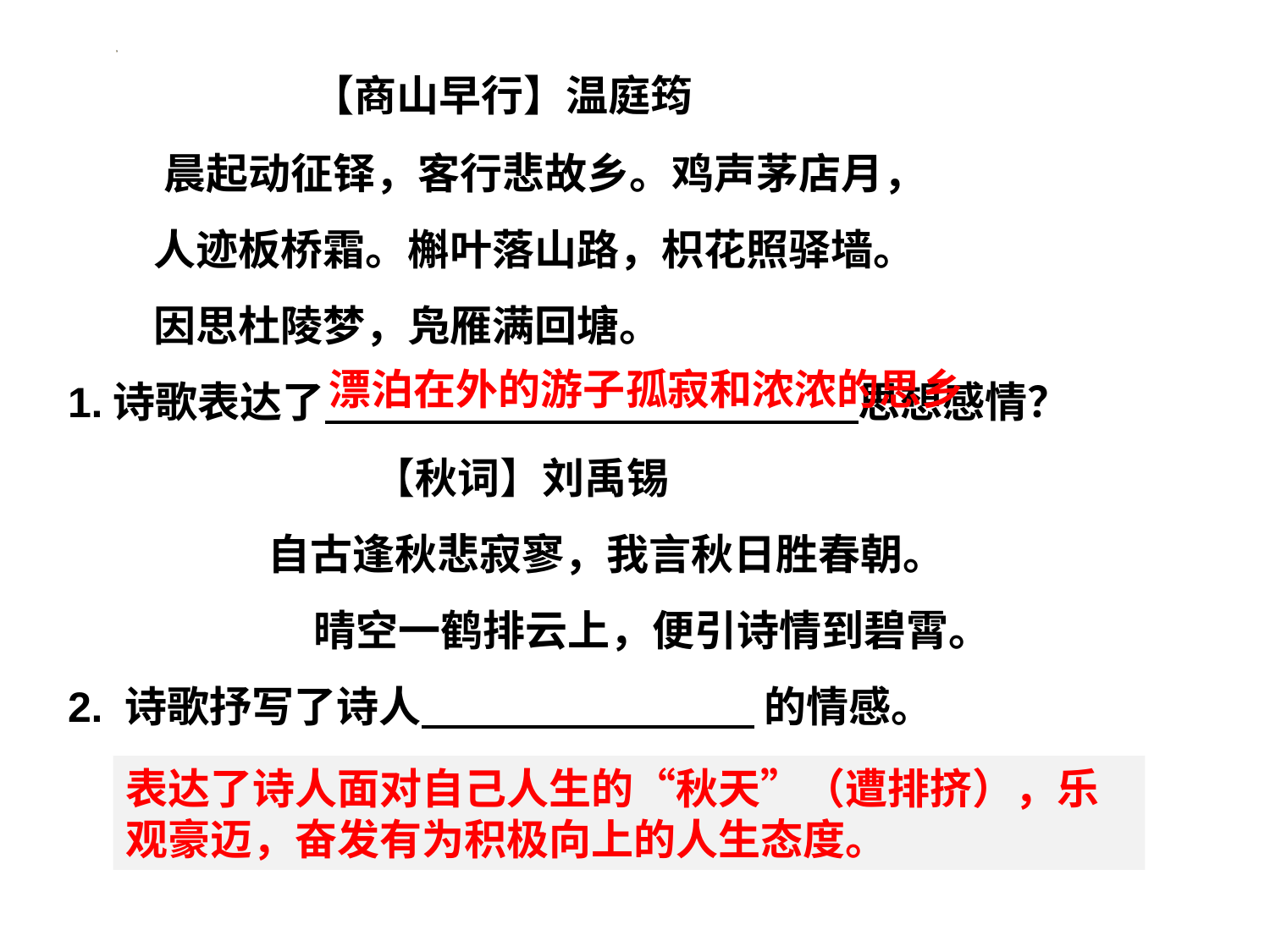

【商山早行】温庭筠
         晨起动征铎，客行悲故乡。鸡声茅店月，
        人迹板桥霜。槲叶落山路，枳花照驿墙。
        因思杜陵梦，凫雁满回塘。
1.诗歌表达了                                                        思想感情？
                               【秋词】刘禹锡
                    自古逢秋悲寂寥，我言秋日胜春朝。
晴空一鹤排云上，便引诗情到碧霄。
2. 诗歌抒写了诗人                                    的情感。
漂泊在外的游子孤寂和浓浓的思乡
表达了诗人面对自己人生的“秋天”（遭排挤），乐观豪迈，奋发有为积极向上的人生态度。